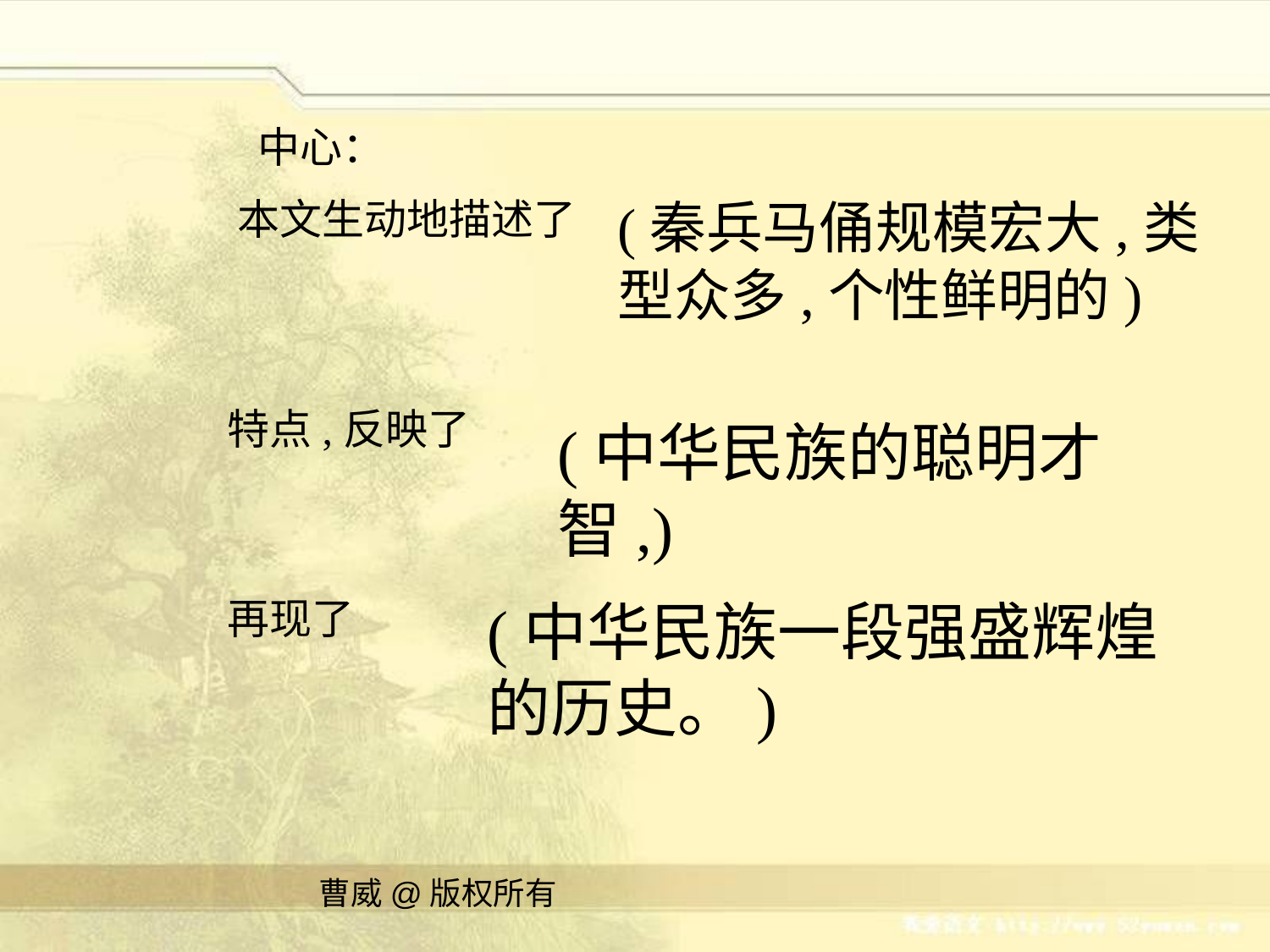

中心：
本文生动地描述了
(秦兵马俑规模宏大,类型众多,个性鲜明的)
特点,反映了
(中华民族的聪明才智,)
再现了
(中华民族一段强盛辉煌的历史。)